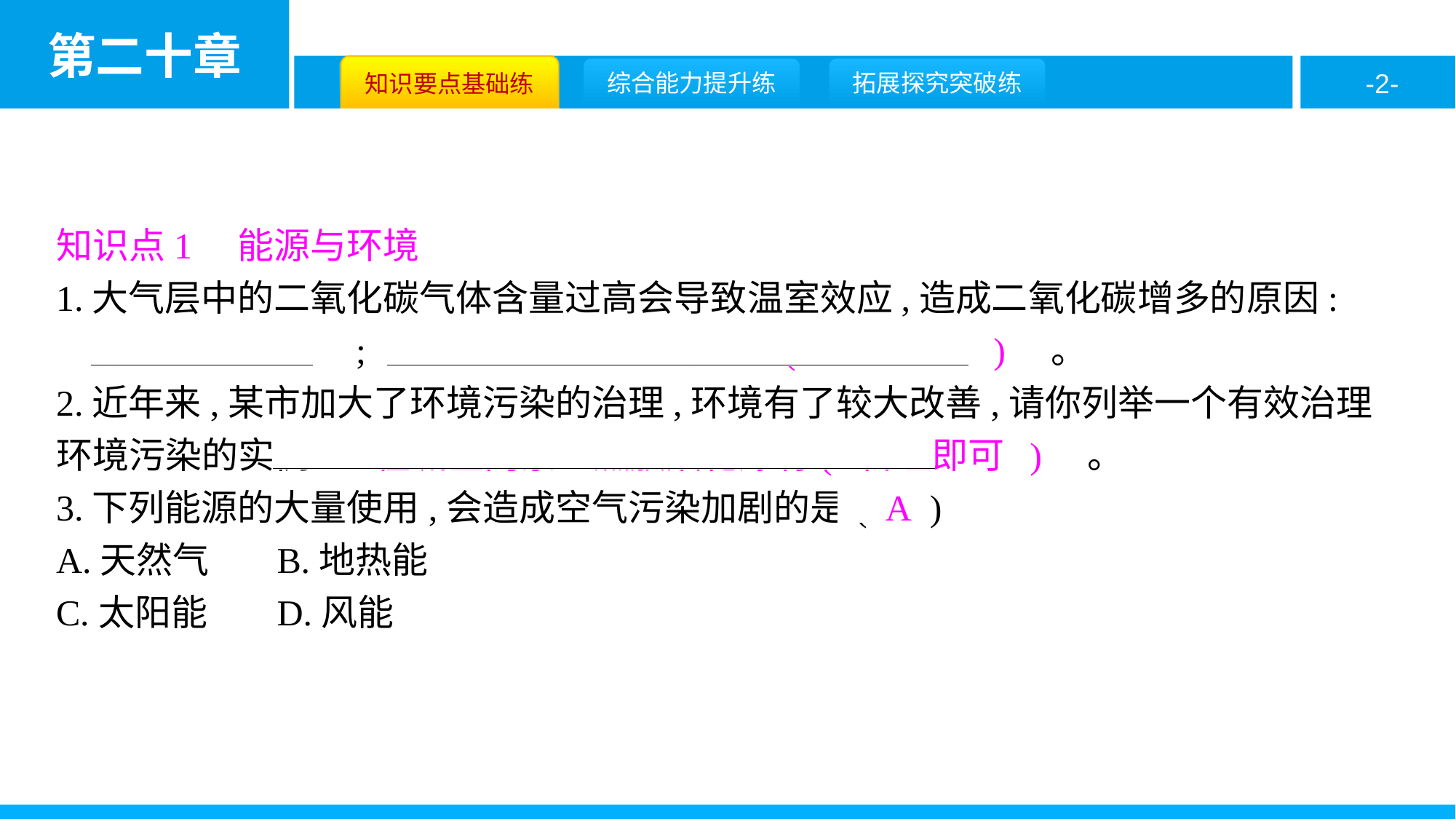

知识点1　能源与环境
1.大气层中的二氧化碳气体含量过高会导致温室效应,造成二氧化碳增多的原因:
　森林遭到破坏　;　人类消耗能源急剧增加(  合理即可  )　。
2.近年来,某市加大了环境污染的治理,环境有了较大改善,请你列举一个有效治理环境污染的实例:　在城区内禁止燃放烟花爆竹(  合理即可  )　。
3.下列能源的大量使用,会造成空气污染加剧的是(  A  )
A.天然气	B.地热能
C.太阳能	D.风能